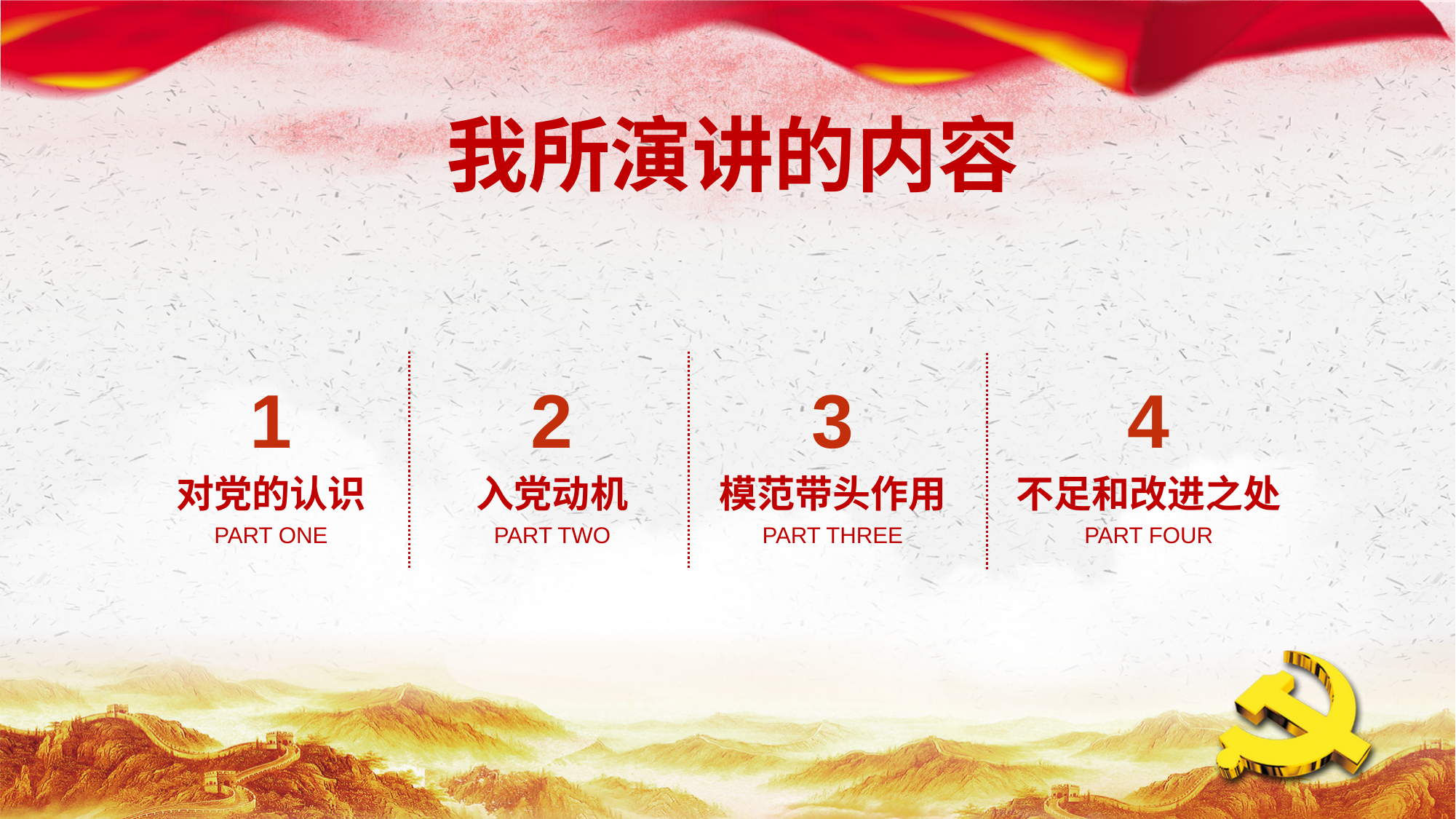

我所演讲的内容
1
对党的认识
PART ONE
2
入党动机
PART TWO
3
模范带头作用
PART THREE
4
不足和改进之处
PART FOUR